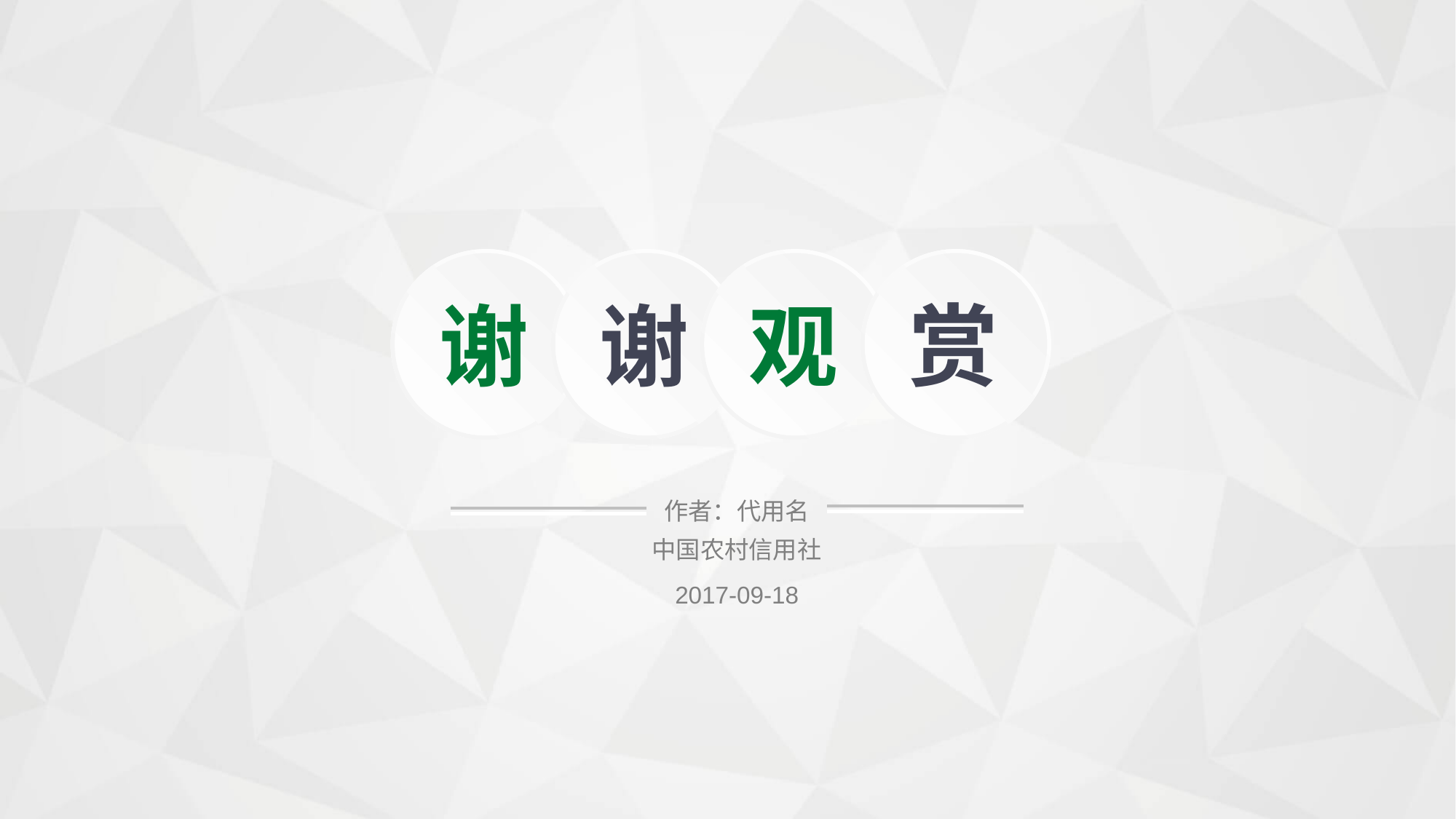

谢
谢
观
赏
作者：代用名
中国农村信用社
2017-09-18